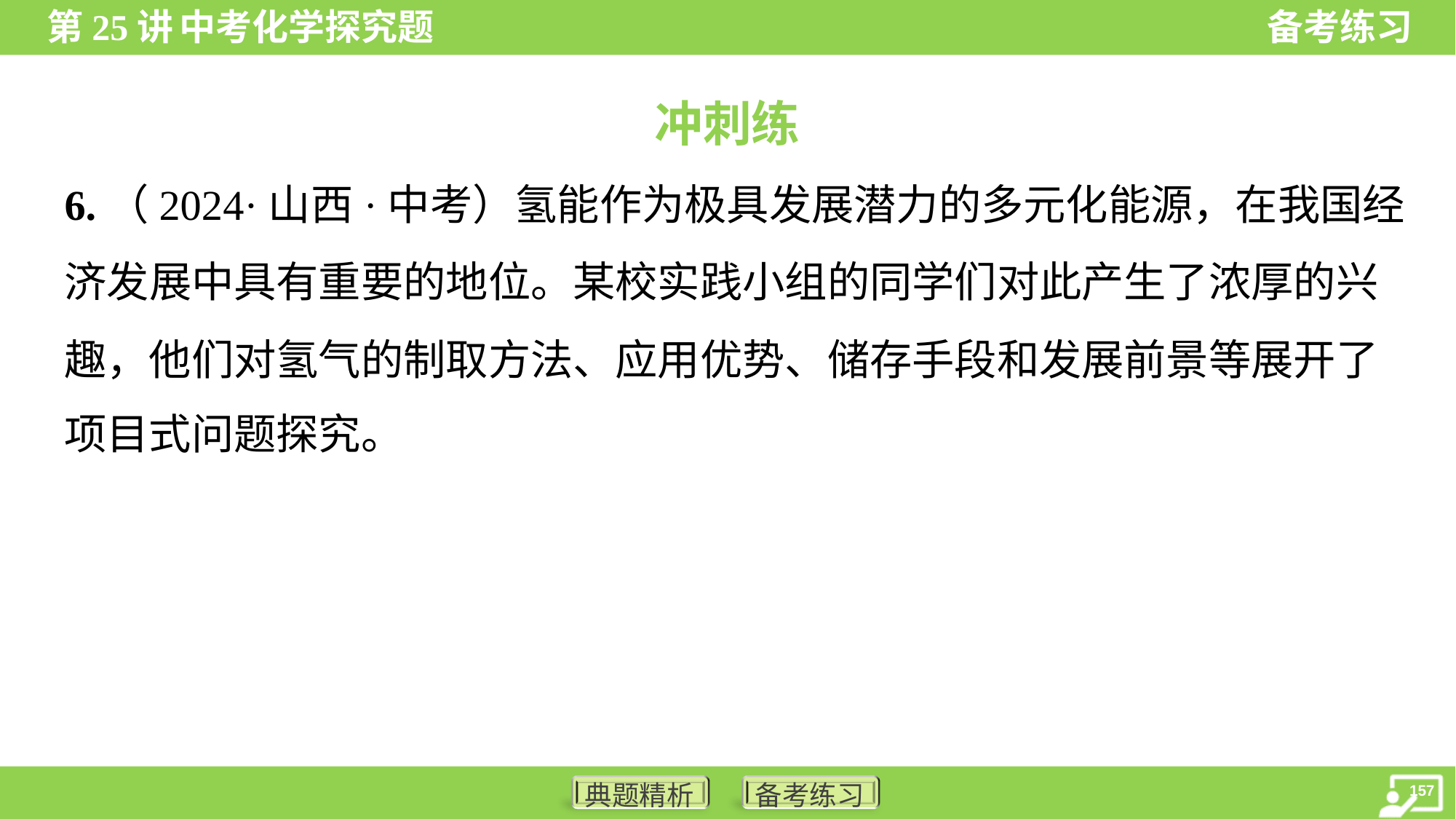

冲刺练
6.（2024·山西·中考）氢能作为极具发展潜力的多元化能源，在我国经
济发展中具有重要的地位。某校实践小组的同学们对此产生了浓厚的兴
趣，他们对氢气的制取方法、应用优势、储存手段和发展前景等展开了
项目式问题探究。